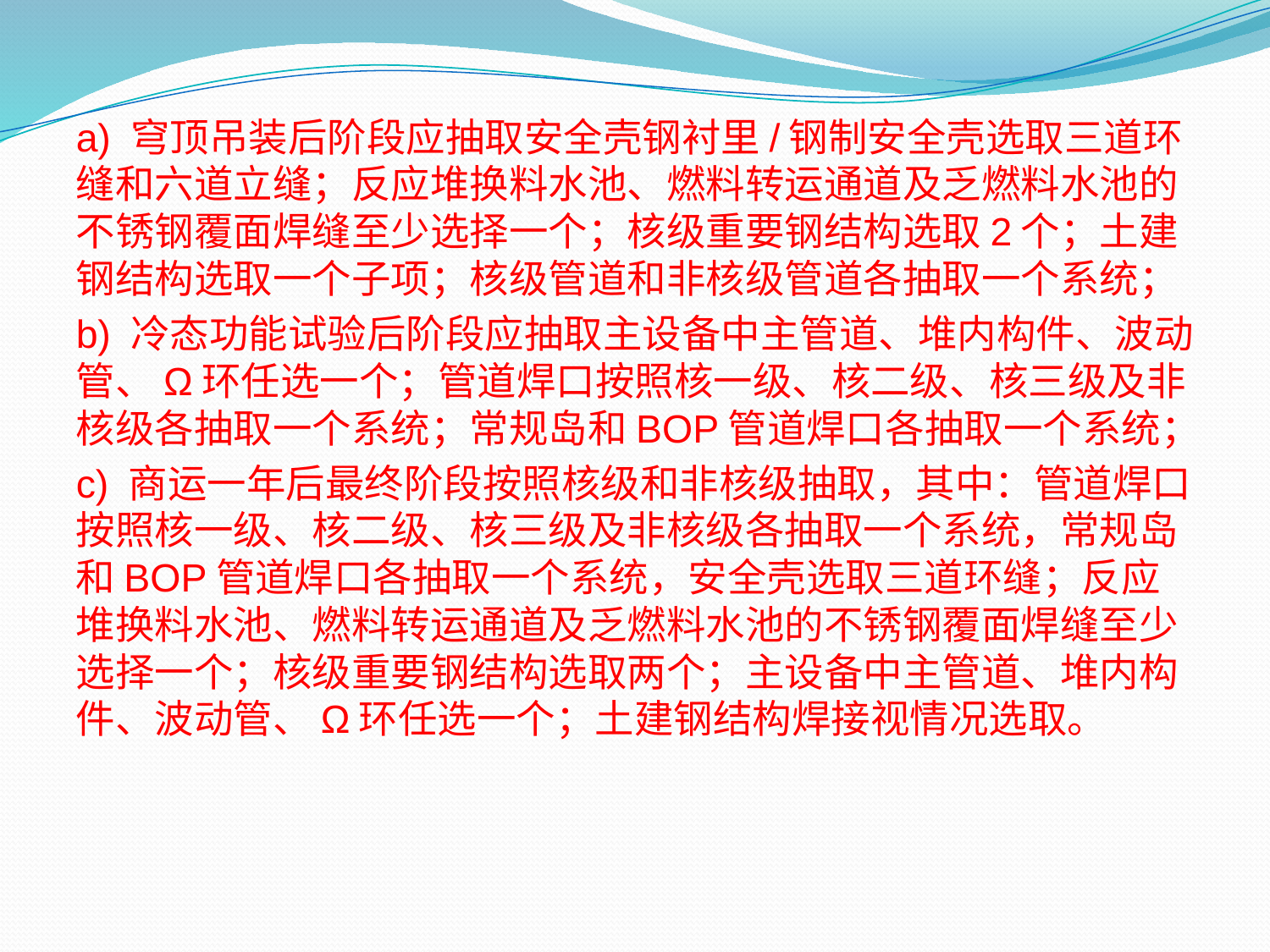

a) 穹顶吊装后阶段应抽取安全壳钢衬里/钢制安全壳选取三道环缝和六道立缝；反应堆换料水池、燃料转运通道及乏燃料水池的不锈钢覆面焊缝至少选择一个；核级重要钢结构选取2个；土建钢结构选取一个子项；核级管道和非核级管道各抽取一个系统；
b) 冷态功能试验后阶段应抽取主设备中主管道、堆内构件、波动管、Ω环任选一个；管道焊口按照核一级、核二级、核三级及非核级各抽取一个系统；常规岛和BOP管道焊口各抽取一个系统；
c) 商运一年后最终阶段按照核级和非核级抽取，其中：管道焊口按照核一级、核二级、核三级及非核级各抽取一个系统，常规岛和BOP管道焊口各抽取一个系统，安全壳选取三道环缝；反应堆换料水池、燃料转运通道及乏燃料水池的不锈钢覆面焊缝至少选择一个；核级重要钢结构选取两个；主设备中主管道、堆内构件、波动管、Ω环任选一个；土建钢结构焊接视情况选取。